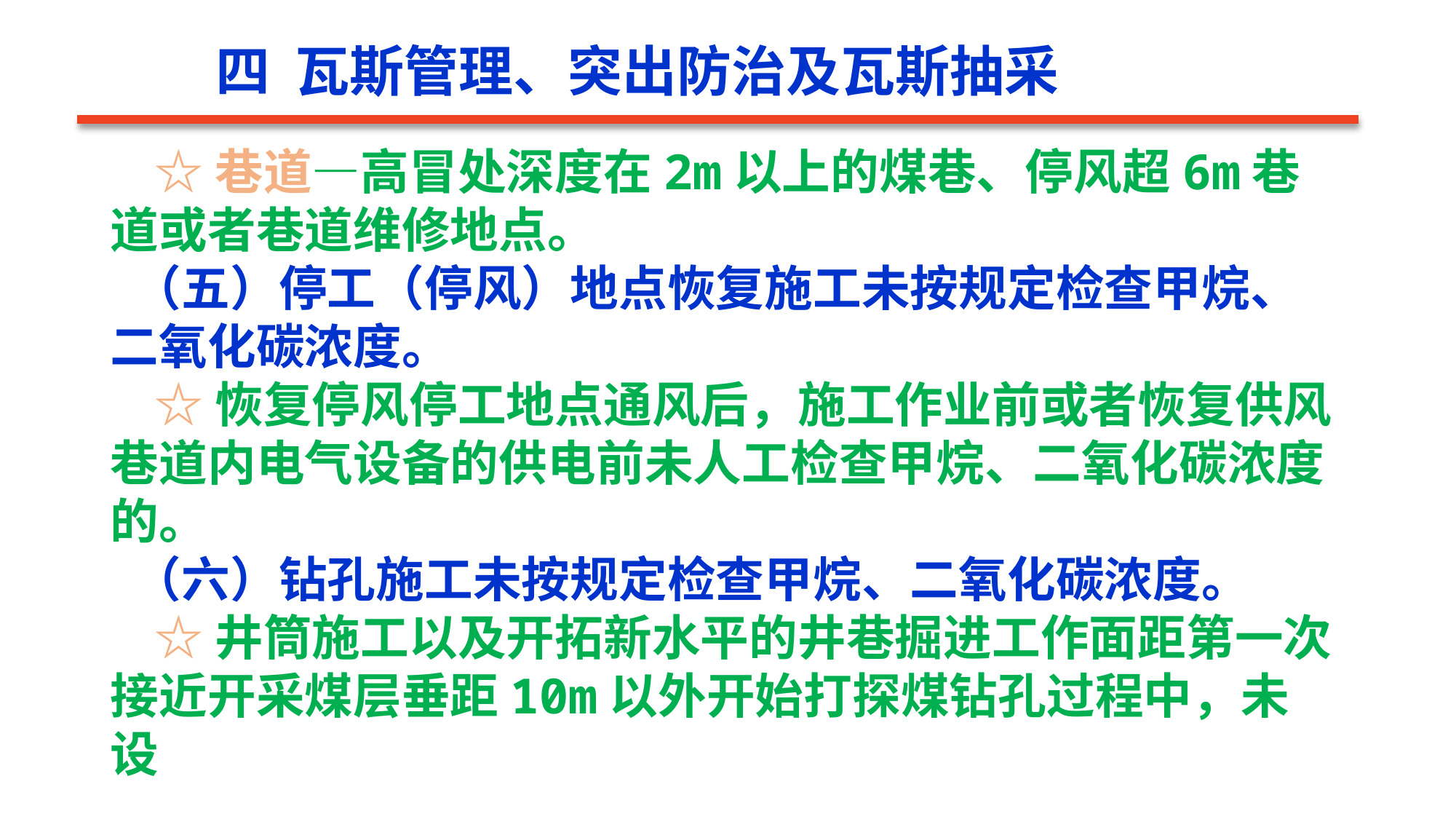

四  瓦斯管理、突出防治及瓦斯抽采
    ☆巷道―高冒处深度在2m以上的煤巷、停风超6m巷道或者巷道维修地点。
 （五）停工（停风）地点恢复施工未按规定检查甲烷、二氧化碳浓度。
    ☆恢复停风停工地点通风后，施工作业前或者恢复供风巷道内电气设备的供电前未人工检查甲烷、二氧化碳浓度的。
 （六）钻孔施工未按规定检查甲烷、二氧化碳浓度。
    ☆井筒施工以及开拓新水平的井巷掘进工作面距第一次接近开采煤层垂距10m以外开始打探煤钻孔过程中，未设